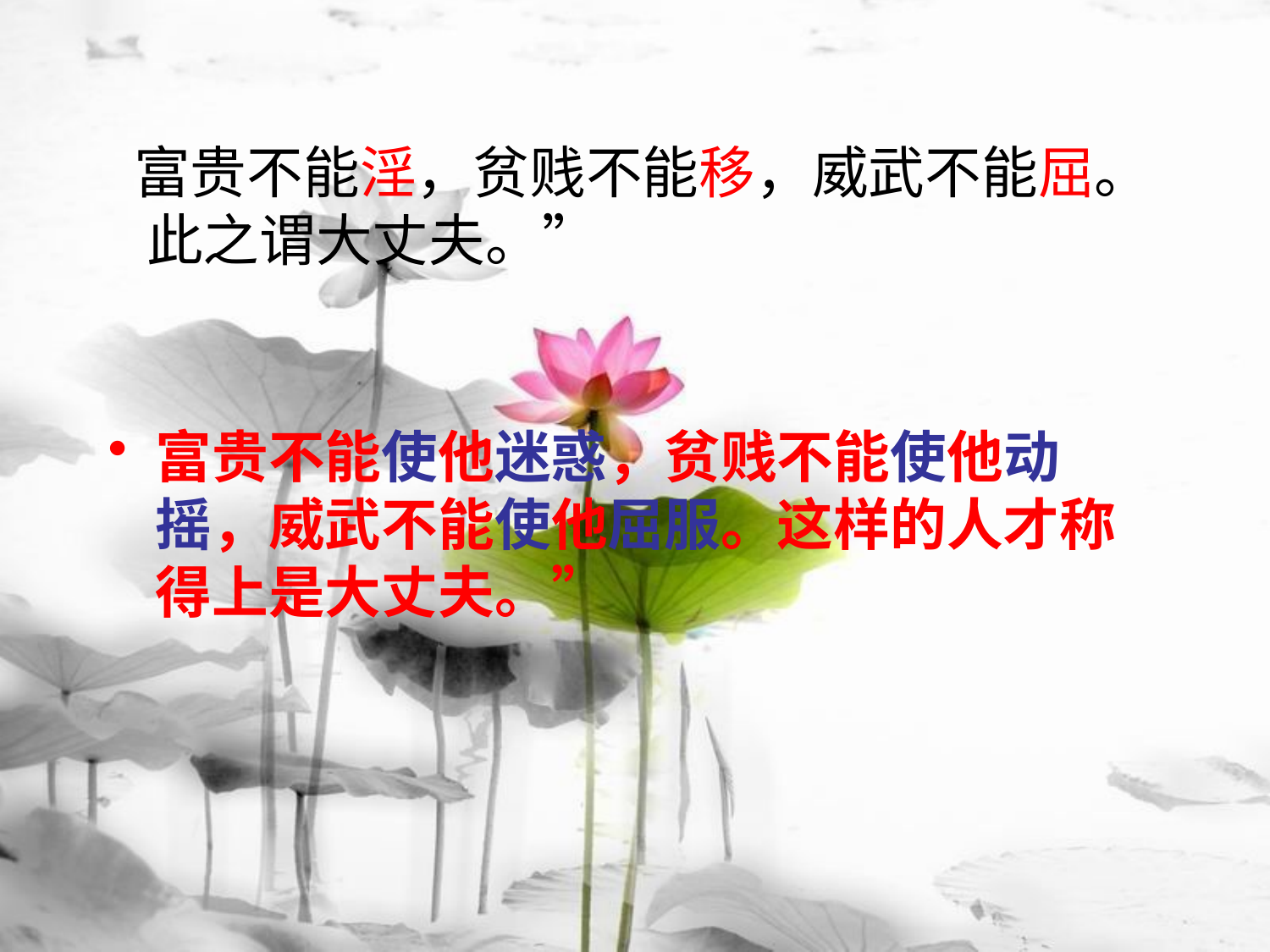

#
 富贵不能淫，贫贱不能移，威武不能屈。
  此之谓大丈夫。”
富贵不能使他迷惑，贫贱不能使他动摇，威武不能使他屈服。这样的人才称得上是大丈夫。”